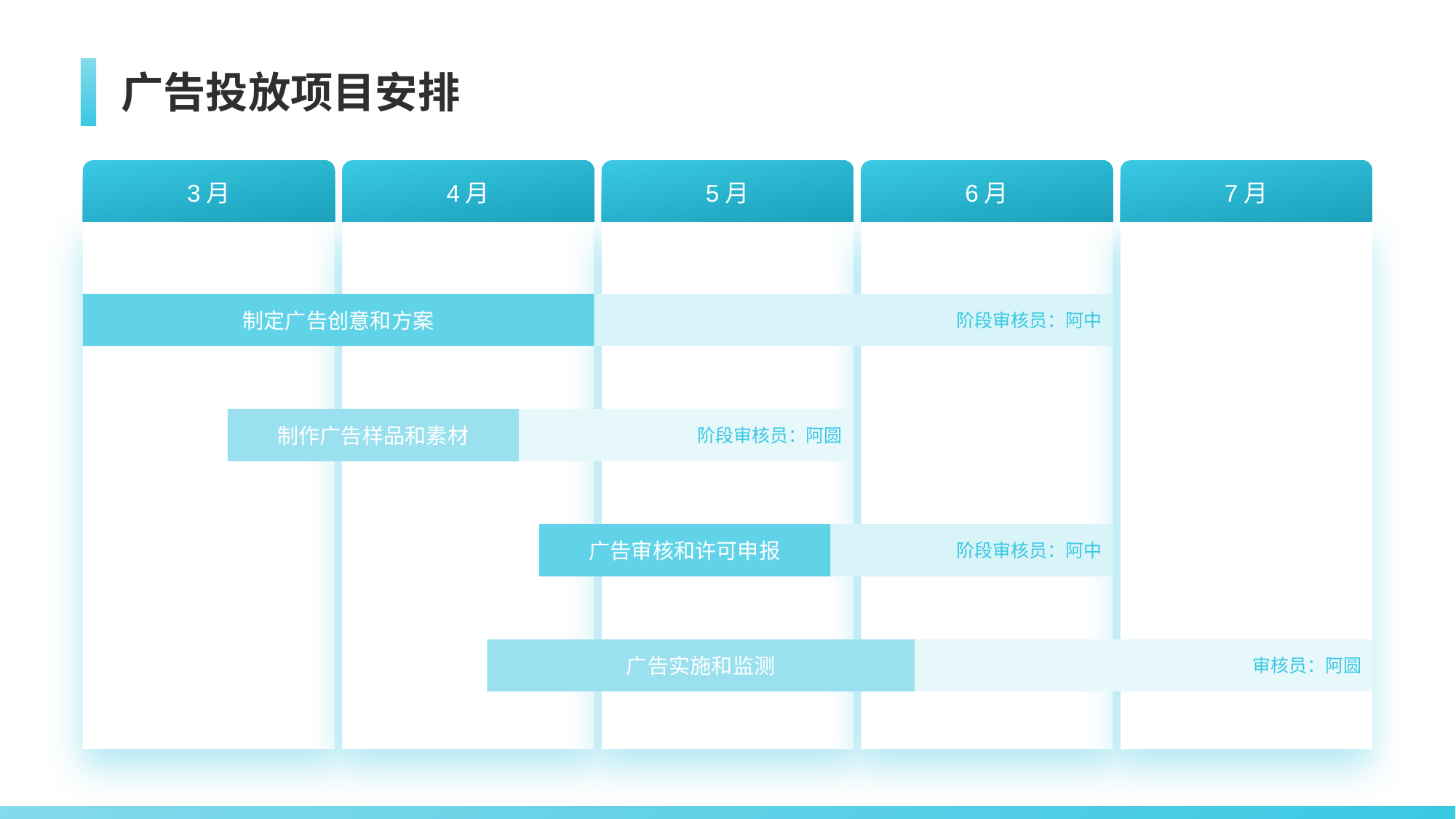

# 广告投放项目安排
3月

4月

5月

6月

7月

阶段审核员：阿中
制定广告创意和方案
阶段审核员：阿圆
制作广告样品和素材
阶段审核员：阿中
广告审核和许可申报
审核员：阿圆
广告实施和监测